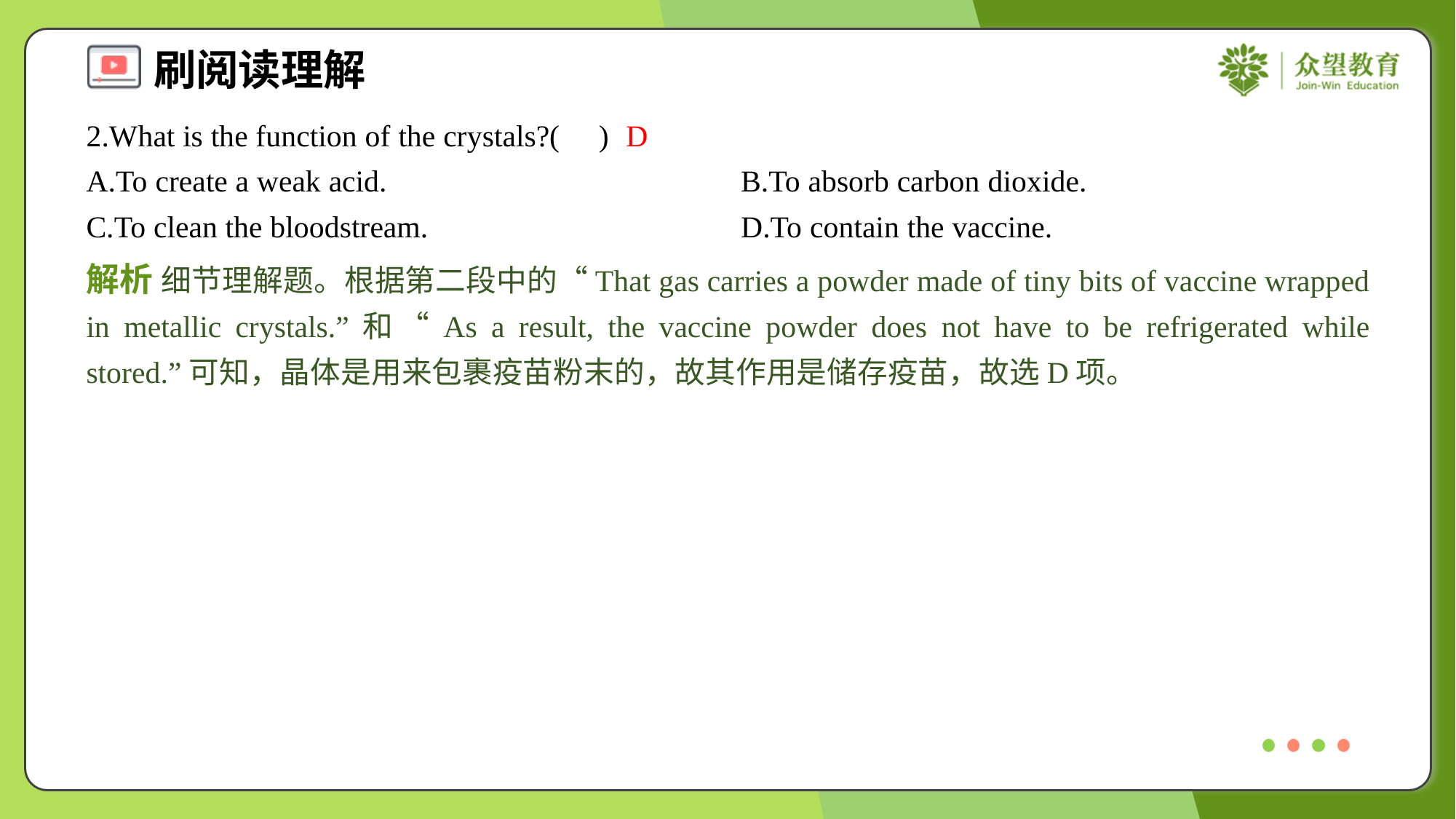

2.What is the function of the crystals?(     )
D
A.To create a weak acid.	B.To absorb carbon dioxide.
C.To clean the bloodstream.	D.To contain the vaccine.
解析 细节理解题。根据第二段中的“That gas carries a powder made of tiny bits of vaccine wrapped in metallic crystals.”和“As a result, the vaccine powder does not have to be refrigerated while stored.”可知，晶体是用来包裹疫苗粉末的，故其作用是储存疫苗，故选D项。